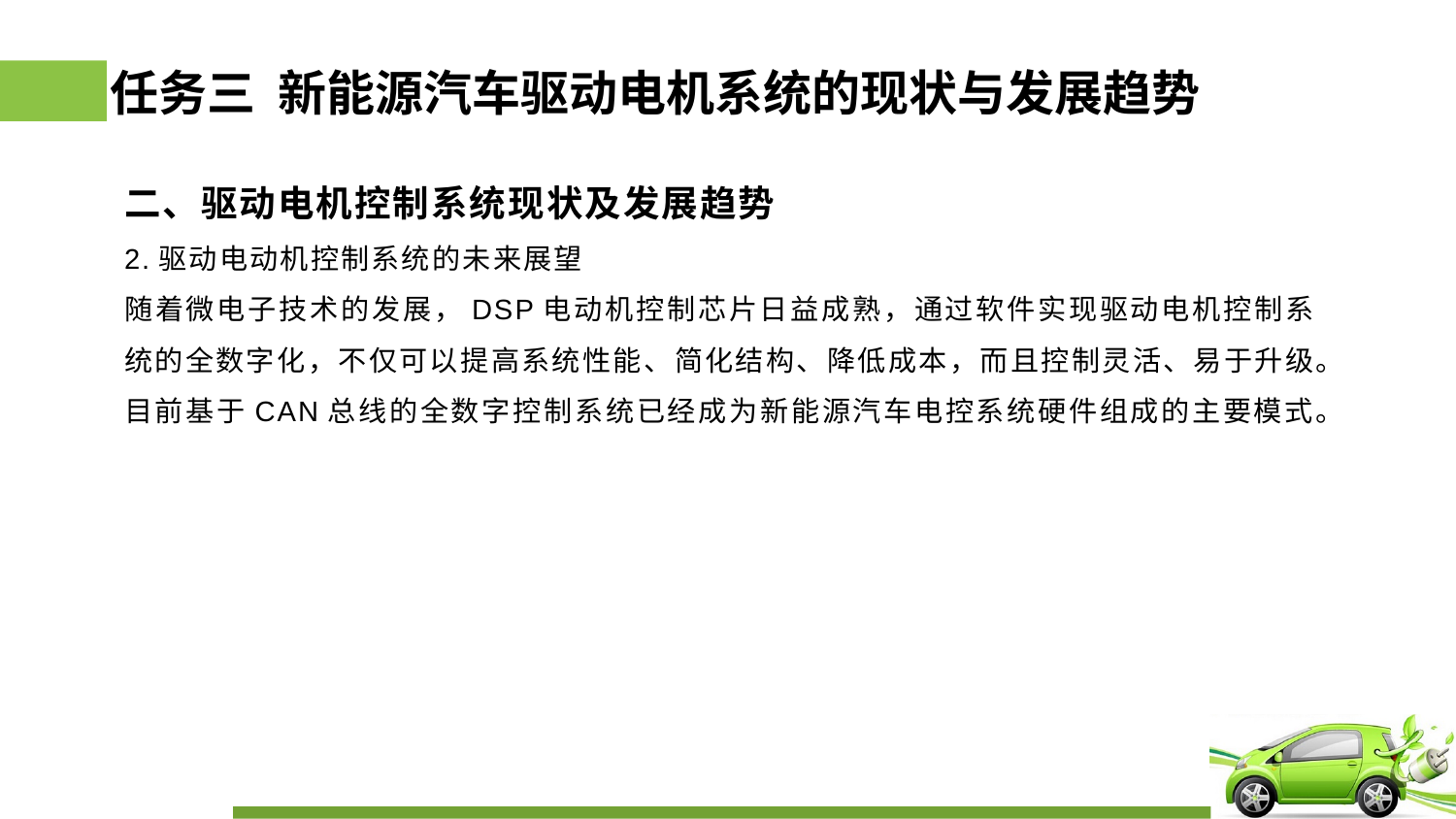

# 任务三  新能源汽车驱动电机系统的现状与发展趋势
二、驱动电机控制系统现状及发展趋势
2.驱动电动机控制系统的未来展望
随着微电子技术的发展，DSP电动机控制芯片日益成熟，通过软件实现驱动电机控制系统的全数字化，不仅可以提高系统性能、简化结构、降低成本，而且控制灵活、易于升级。目前基于CAN总线的全数字控制系统已经成为新能源汽车电控系统硬件组成的主要模式。